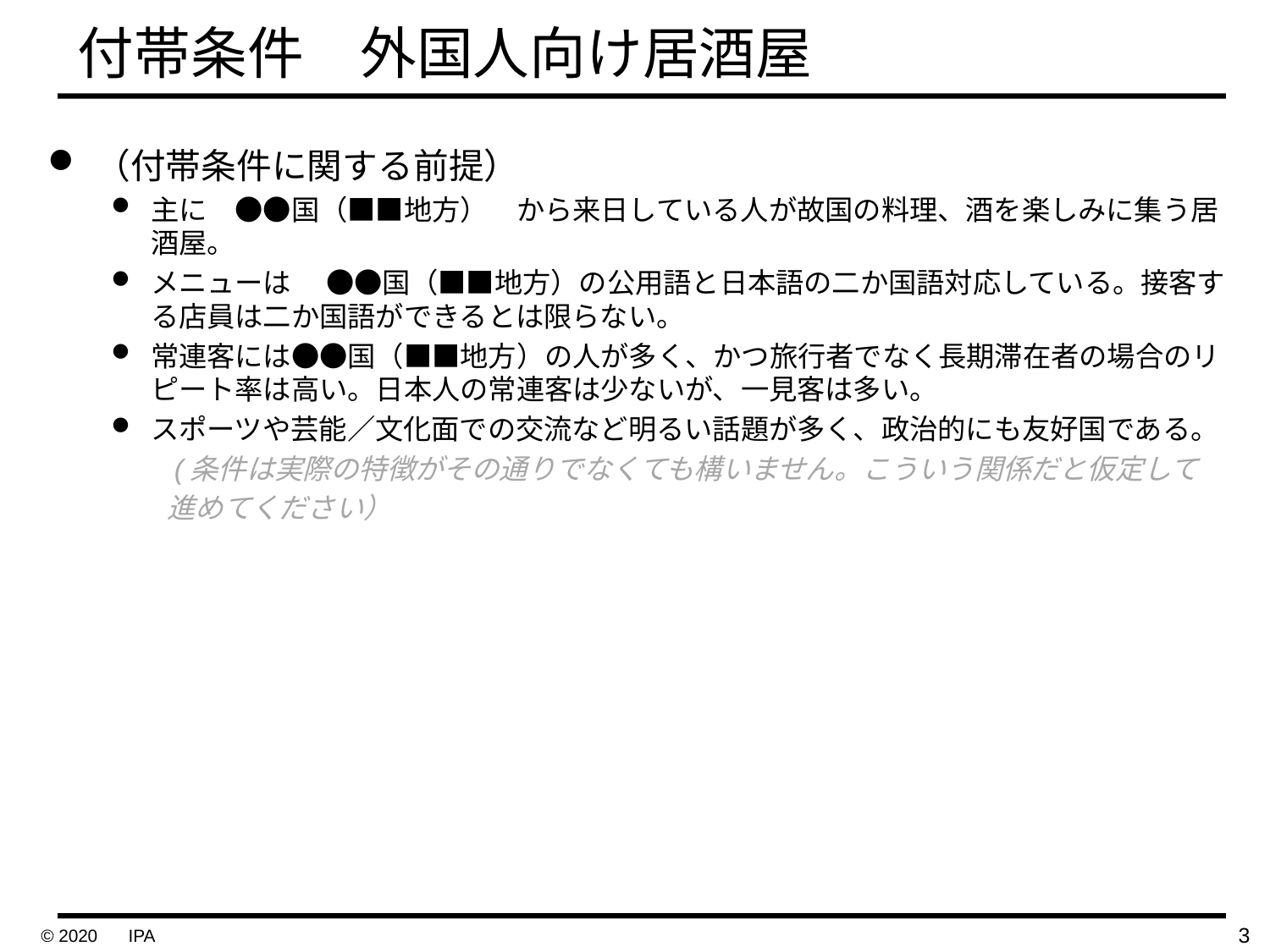

# 付帯条件　外国人向け居酒屋
（付帯条件に関する前提）
主に　●●国（■■地方）　から来日している人が故国の料理、酒を楽しみに集う居酒屋。
メニューは　 ●●国（■■地方）の公用語と日本語の二か国語対応している。接客する店員は二か国語ができるとは限らない。
常連客には●●国（■■地方）の人が多く、かつ旅行者でなく長期滞在者の場合のリピート率は高い。日本人の常連客は少ないが、一見客は多い。
スポーツや芸能／文化面での交流など明るい話題が多く、政治的にも友好国である。
　　(条件は実際の特徴がその通りでなくても構いません。こういう関係だと仮定して
　　進めてください）